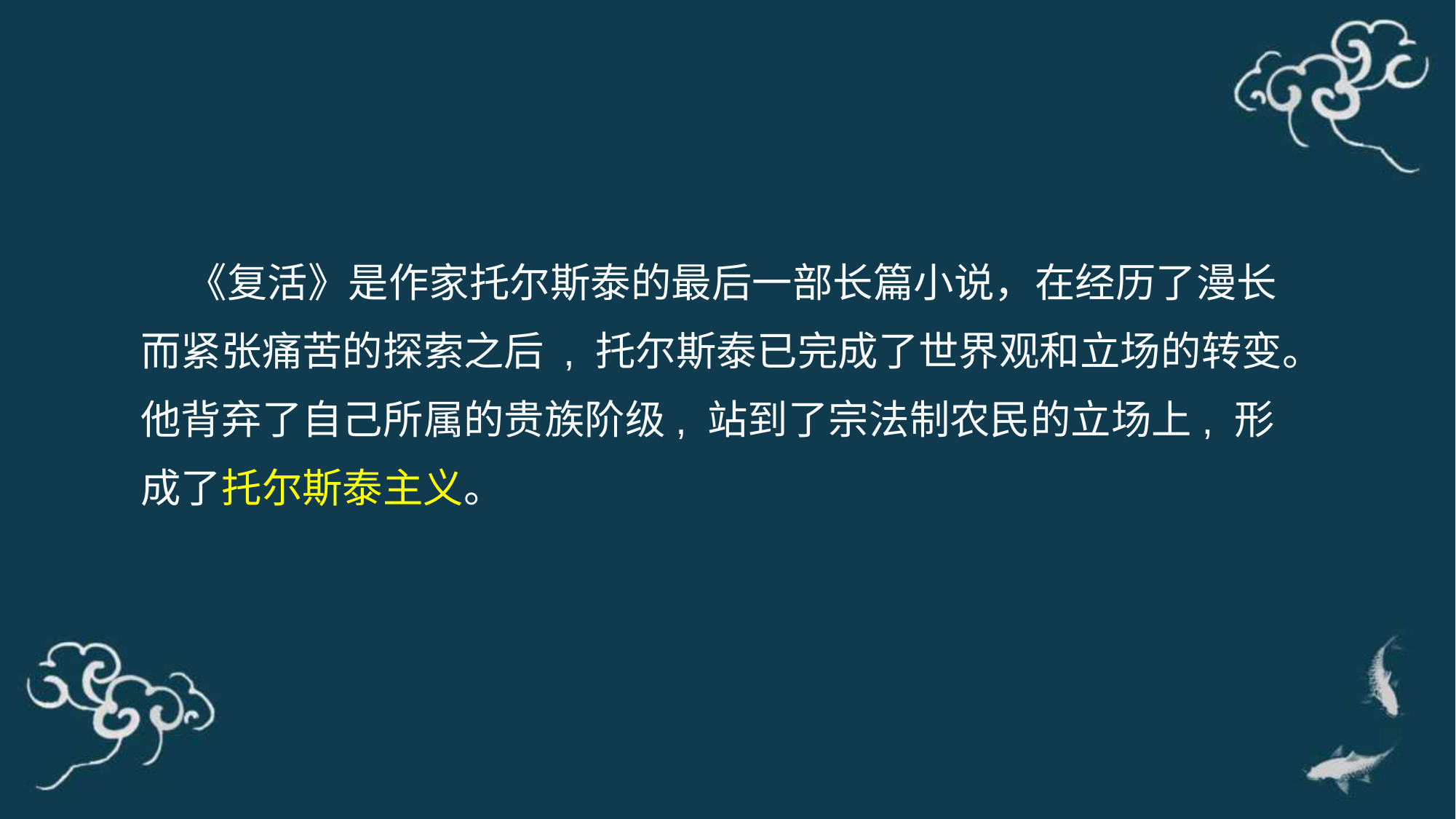

《复活》是作家托尔斯泰的最后一部长篇小说，在经历了漫长而紧张痛苦的探索之后 , 托尔斯泰已完成了世界观和立场的转变。他背弃了自己所属的贵族阶级, 站到了宗法制农民的立场上, 形成了托尔斯泰主义。